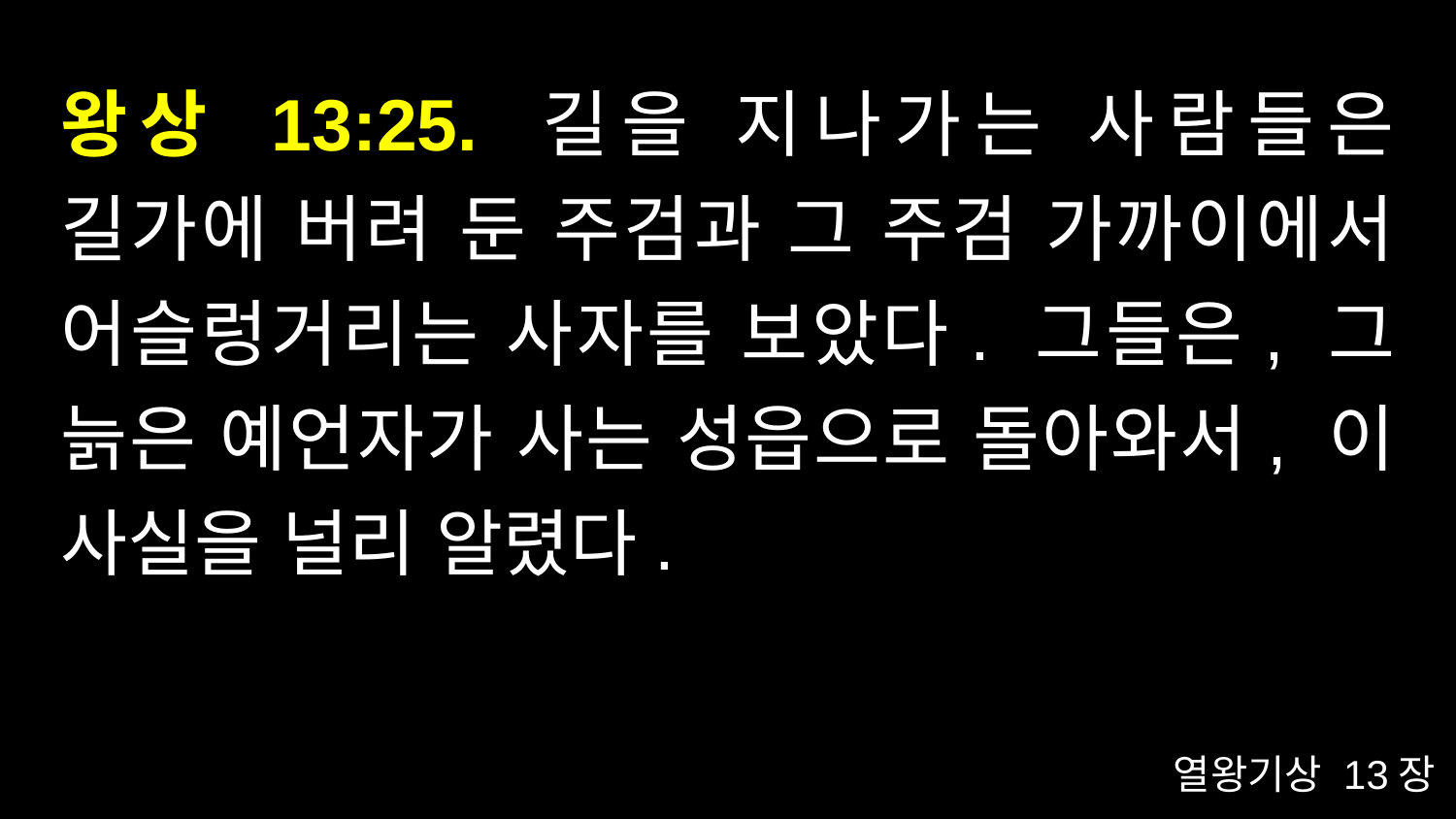

# 왕상 13:25. 길을 지나가는 사람들은 길가에 버려 둔 주검과 그 주검 가까이에서 어슬렁거리는 사자를 보았다. 그들은, 그 늙은 예언자가 사는 성읍으로 돌아와서, 이 사실을 널리 알렸다.
열왕기상 13장